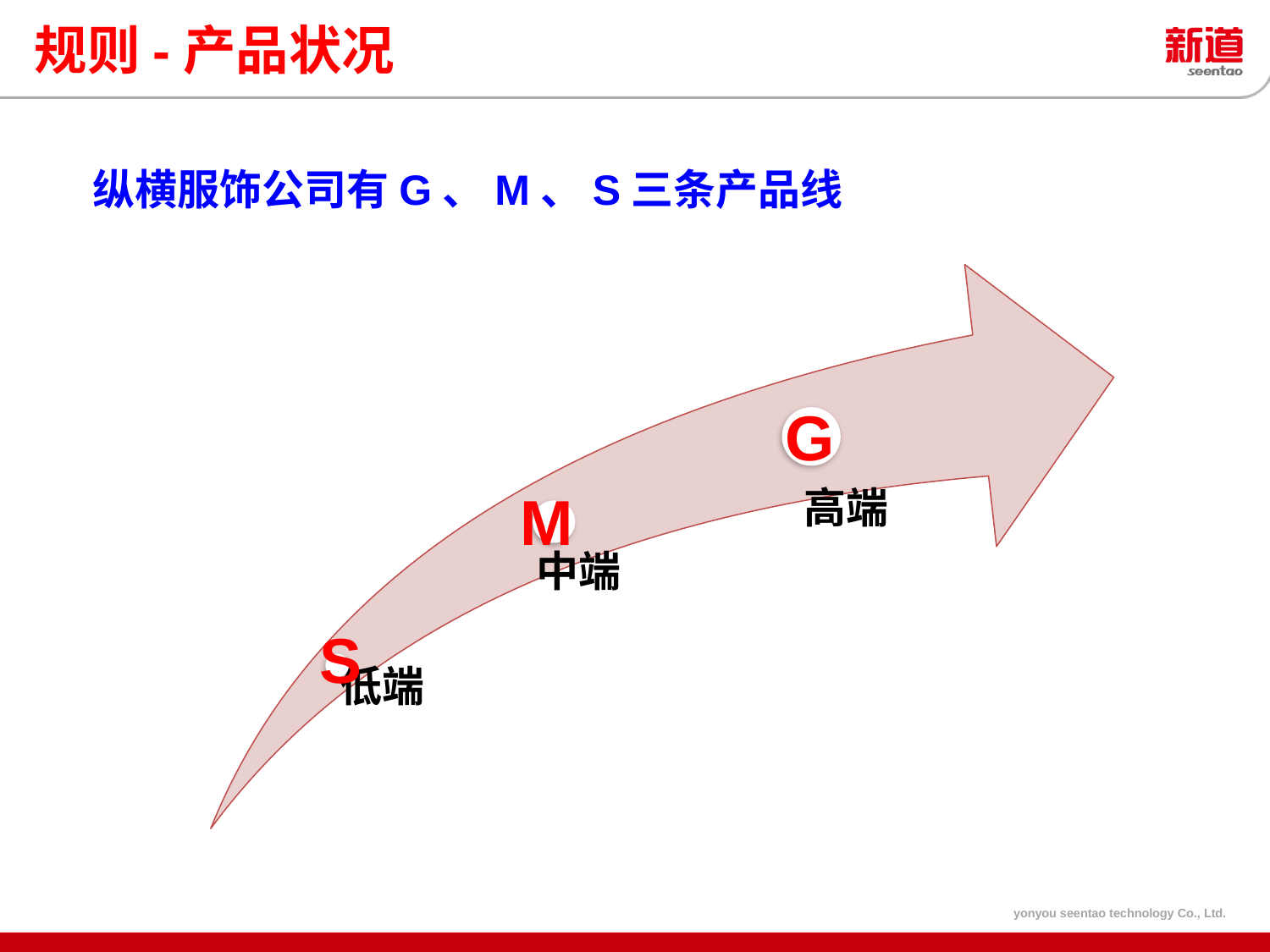

规则-产品状况
纵横服饰公司有G、M、S三条产品线

低端
中端
高端
G
M
S